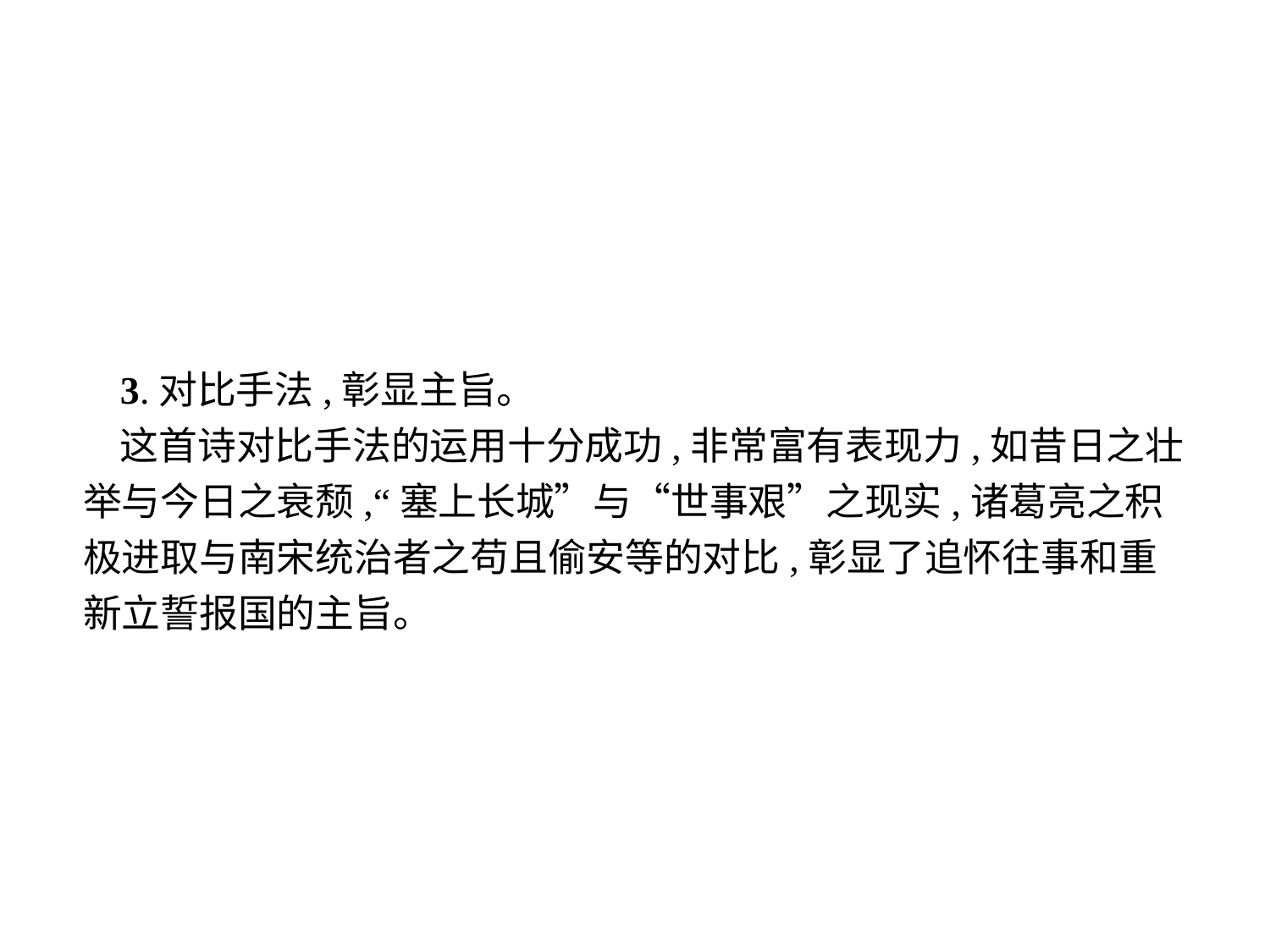

3.对比手法,彰显主旨。
这首诗对比手法的运用十分成功,非常富有表现力,如昔日之壮举与今日之衰颓,“塞上长城”与“世事艰”之现实,诸葛亮之积极进取与南宋统治者之苟且偷安等的对比,彰显了追怀往事和重新立誓报国的主旨。